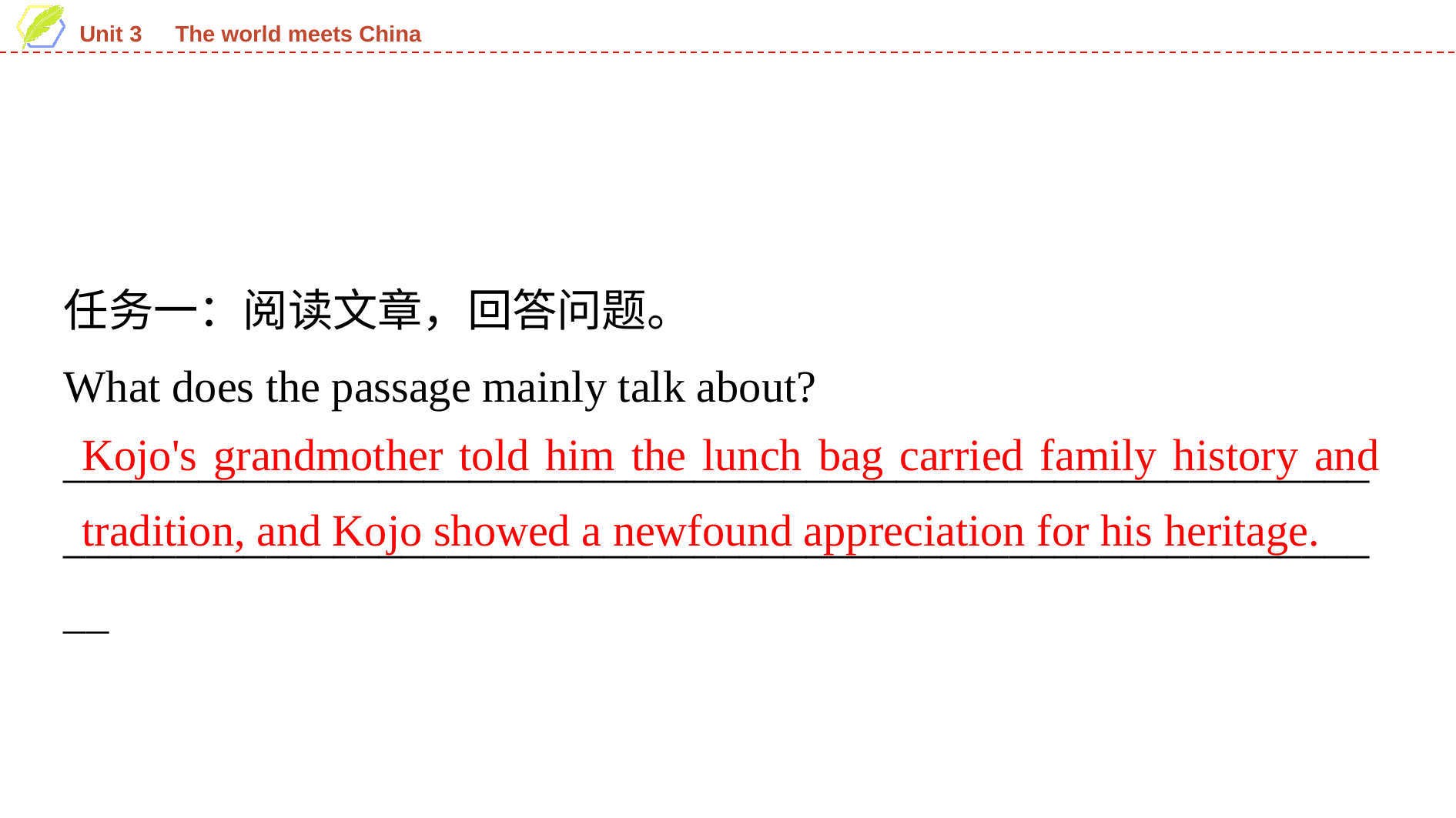

任务一：阅读文章，回答问题。
What does the passage mainly talk about?
______________________________________________________________________________________________________________________
Kojo's grandmother told him the lunch bag carried family history and tradition, and Kojo showed a newfound appreciation for his heritage.